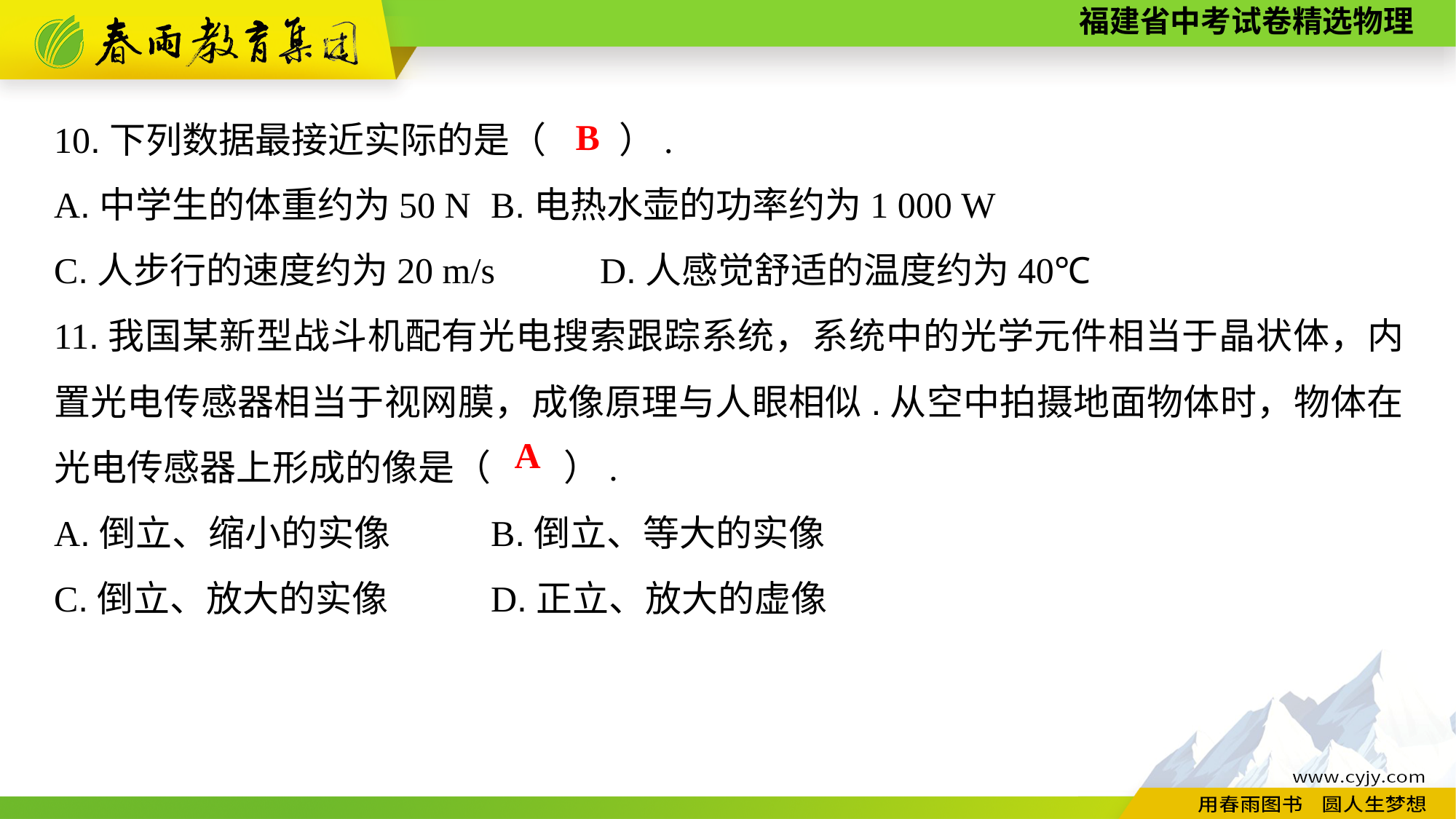

10.下列数据最接近实际的是（　　）.
A.中学生的体重约为50 N	B.电热水壶的功率约为1 000 W
C.人步行的速度约为20 m/s　　	D.人感觉舒适的温度约为40℃
11.我国某新型战斗机配有光电搜索跟踪系统，系统中的光学元件相当于晶状体，内置光电传感器相当于视网膜，成像原理与人眼相似.从空中拍摄地面物体时，物体在光电传感器上形成的像是（　　）.
A.倒立、缩小的实像	B.倒立、等大的实像
C.倒立、放大的实像　　	D.正立、放大的虚像
B
A